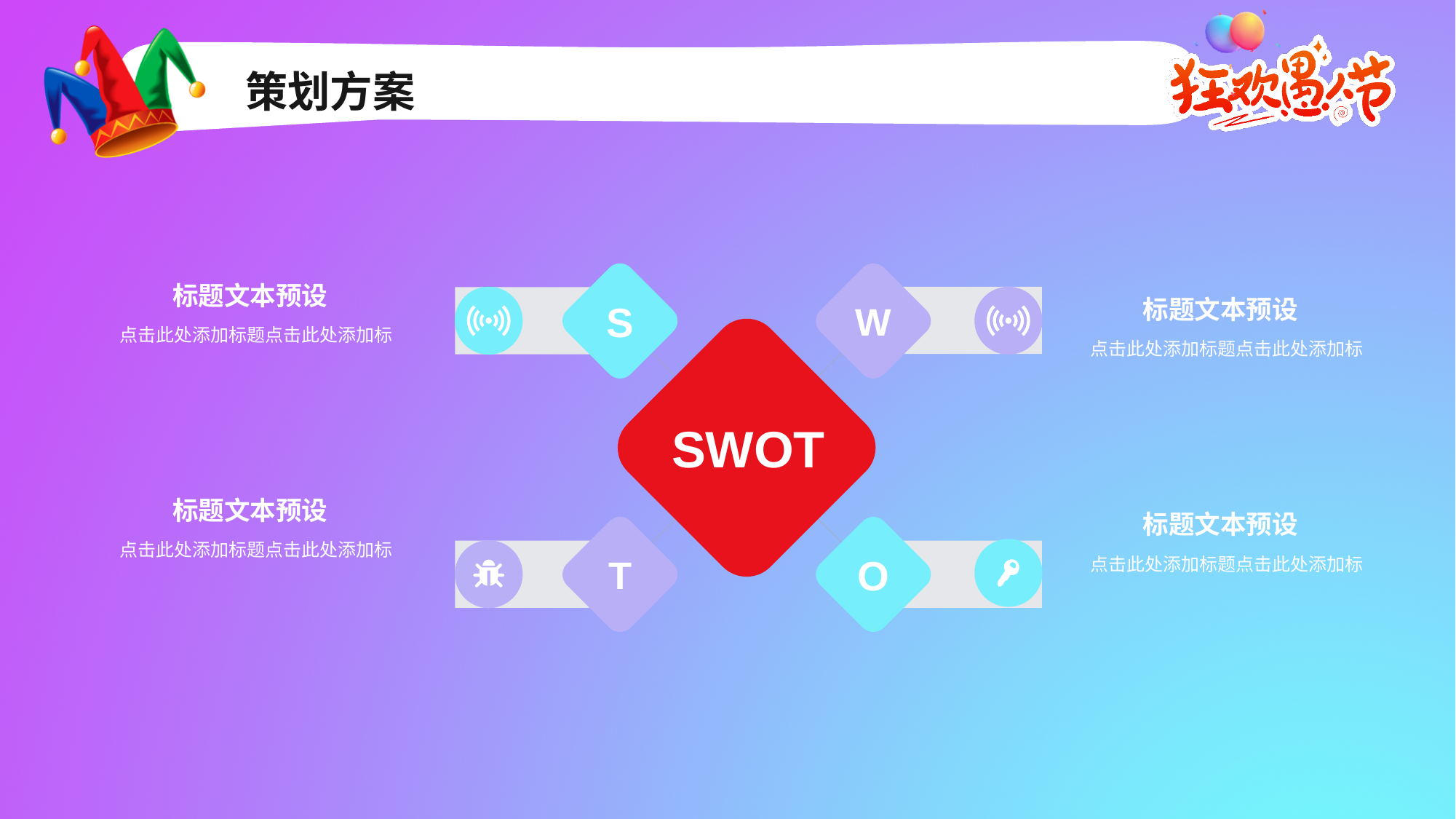

策划方案
标题文本预设

S

W

SWOT

O

T

标题文本预设
点击此处添加标题点击此处添加标
点击此处添加标题点击此处添加标
标题文本预设
标题文本预设
点击此处添加标题点击此处添加标
点击此处添加标题点击此处添加标